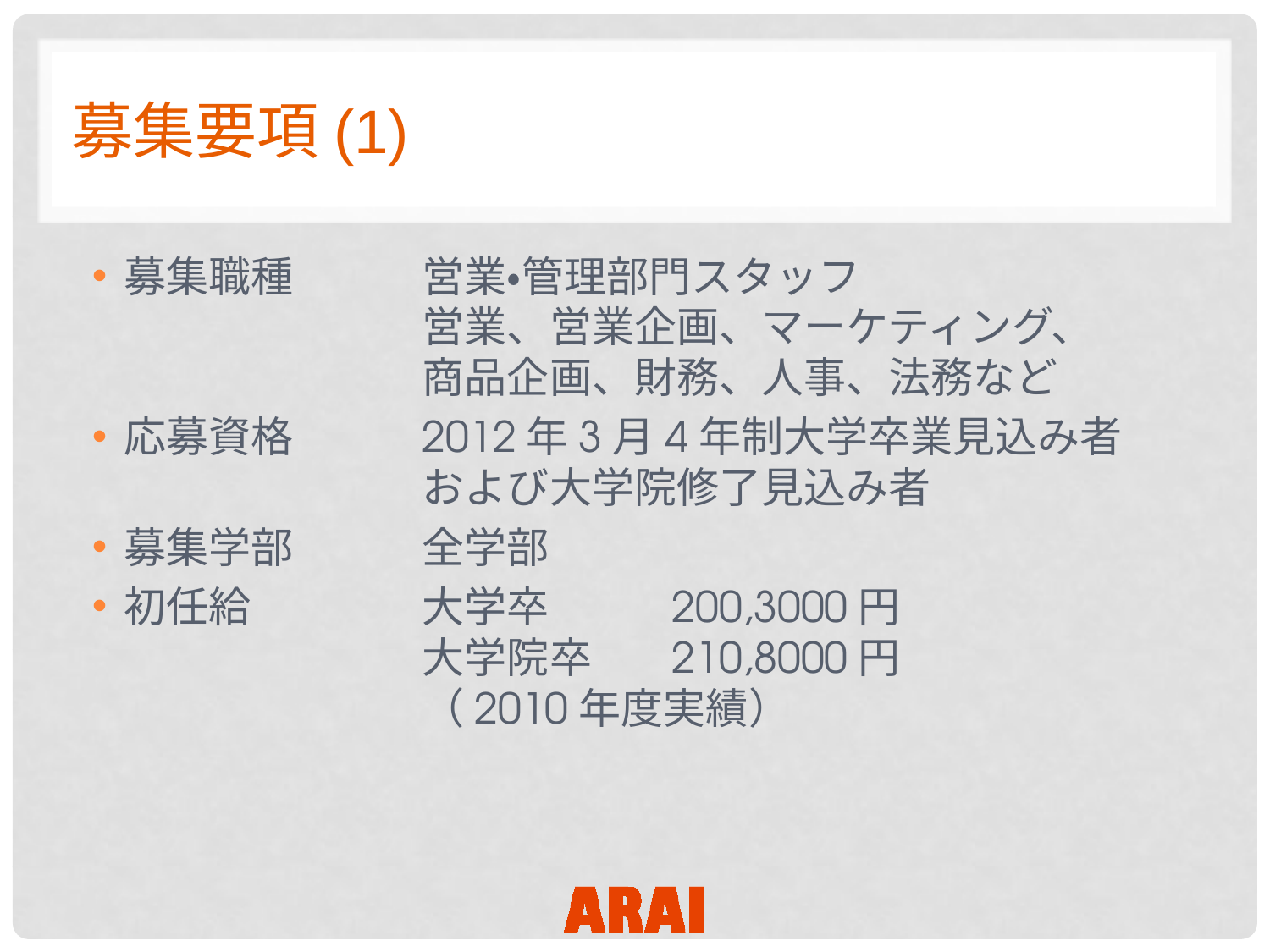

# 募集要項(1)
募集職種	営業・管理部門スタッフ
	営業、営業企画、マーケティング、
	商品企画、財務、人事、法務など
応募資格	2012年3月4年制大学卒業見込み者
	および大学院修了見込み者
募集学部	全学部
初任給	大学卒	200,3000円
	大学院卒	210,8000円
	（2010年度実績）